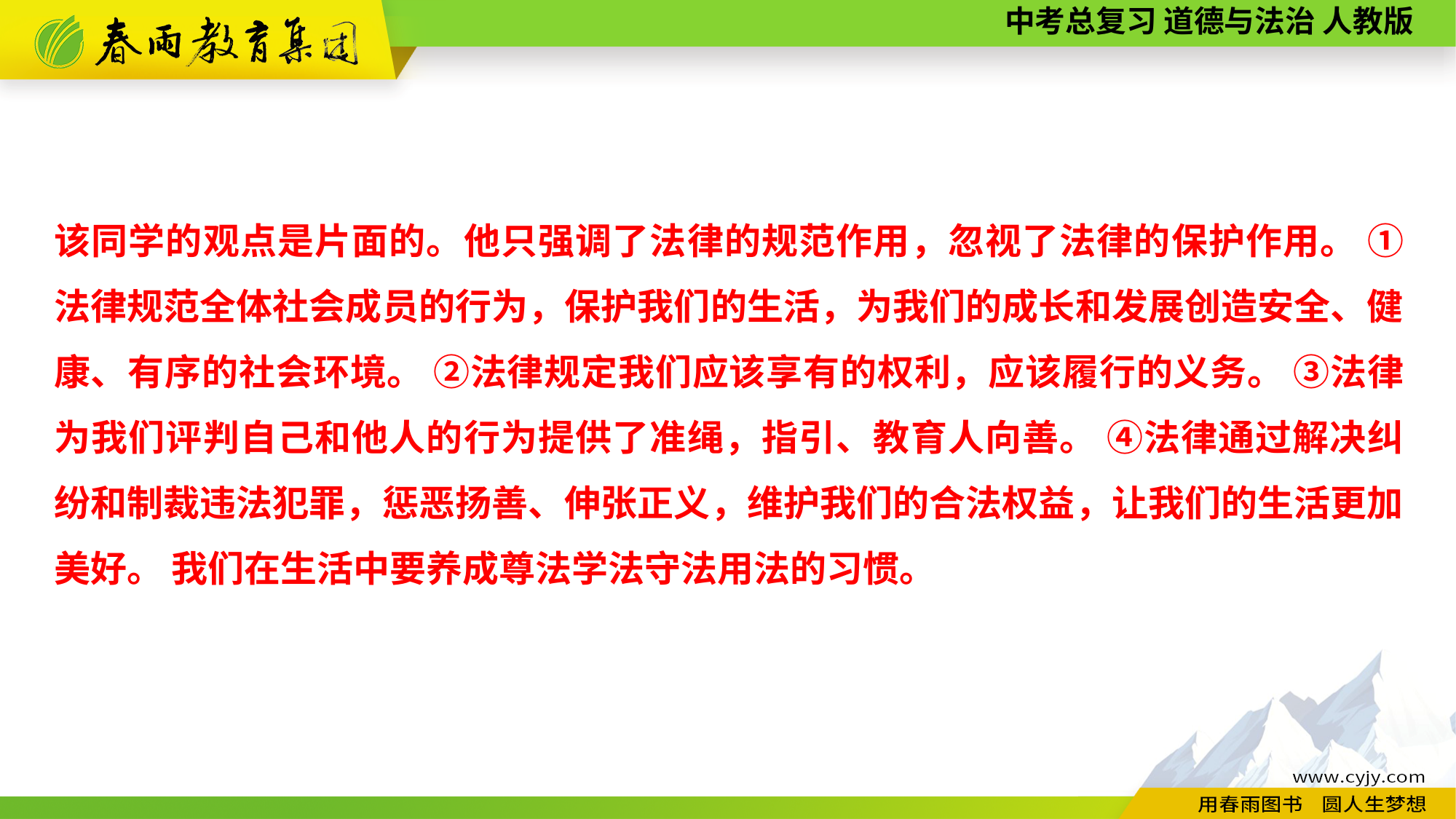

该同学的观点是片面的。他只强调了法律的规范作用，忽视了法律的保护作用。 ①法律规范全体社会成员的行为，保护我们的生活，为我们的成长和发展创造安全、健康、有序的社会环境。 ②法律规定我们应该享有的权利，应该履行的义务。 ③法律为我们评判自己和他人的行为提供了准绳，指引、教育人向善。 ④法律通过解决纠纷和制裁违法犯罪，惩恶扬善、伸张正义，维护我们的合法权益，让我们的生活更加美好。 我们在生活中要养成尊法学法守法用法的习惯。